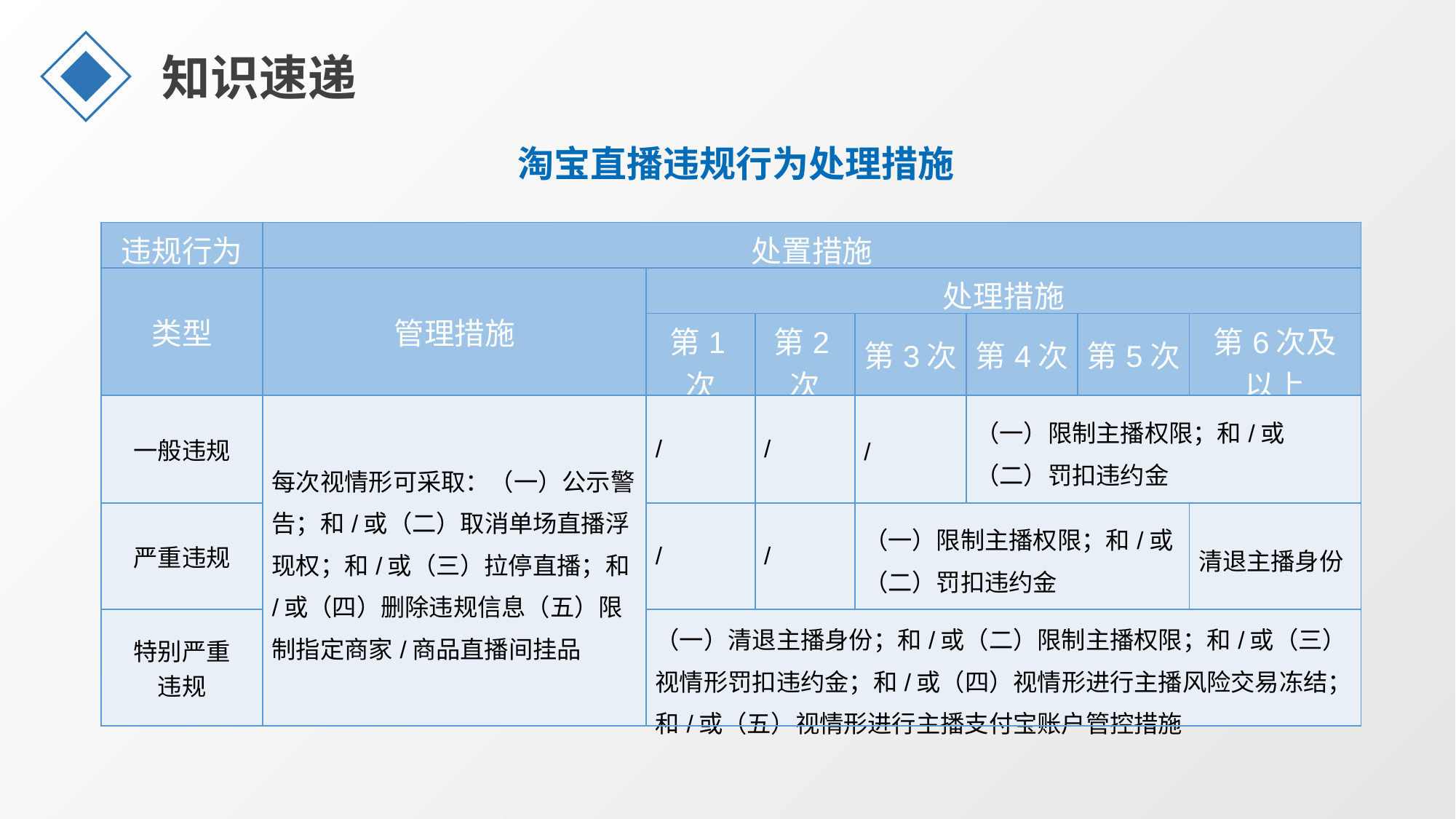

知识速递
淘宝直播违规行为处理措施
| 违规行为 | 处置措施 |  |  |  |  |  |  |
| --- | --- | --- | --- | --- | --- | --- | --- |
| 类型 | 管理措施 | 处理措施 |  |  |  |  |  |
|  |  | 第1次 | 第2次 | 第3次 | 第4次 | 第5次 | 第6次及 以上 |
| 一般违规 | 每次视情形可采取：（一）公示警告；和/或（二）取消单场直播浮现权；和/或（三）拉停直播；和/或（四）删除违规信息（五）限制指定商家/商品直播间挂品 | / | / | / | （一）限制主播权限；和/或（二）罚扣违约金 |  |  |
| 严重违规 |  | / | / | （一）限制主播权限；和/或（二）罚扣违约金 |  |  | 清退主播身份 |
| 特别严重 违规 |  | （一）清退主播身份；和/或（二）限制主播权限；和/或（三）视情形罚扣违约金；和/或（四）视情形进行主播风险交易冻结；和/或（五）视情形进行主播支付宝账户管控措施 |  |  |  |  |  |